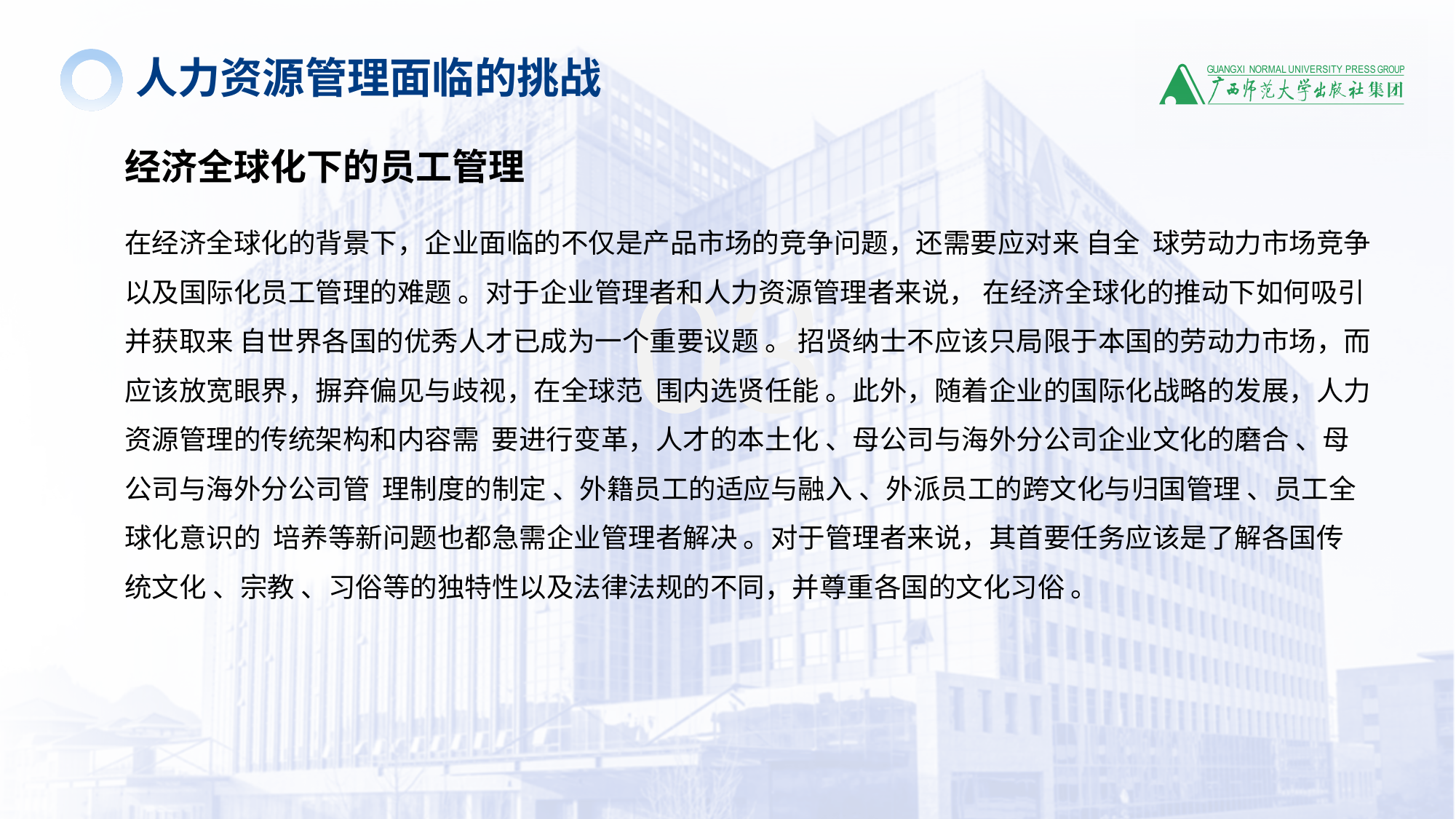

人力资源管理面临的挑战

经济全球化下的员工管理
03
在经济全球化的背景下，企业面临的不仅是产品市场的竞争问题，还需要应对来 自全  球劳动力市场竞争以及国际化员工管理的难题 。对于企业管理者和人力资源管理者来说， 在经济全球化的推动下如何吸引并获取来 自世界各国的优秀人才已成为一个重要议题 。 招贤纳士不应该只局限于本国的劳动力市场，而应该放宽眼界，摒弃偏见与歧视，在全球范  围内选贤任能 。此外，随着企业的国际化战略的发展，人力资源管理的传统架构和内容需  要进行变革，人才的本土化 、母公司与海外分公司企业文化的磨合 、母公司与海外分公司管  理制度的制定 、外籍员工的适应与融入 、外派员工的跨文化与归国管理 、员工全球化意识的  培养等新问题也都急需企业管理者解决 。对于管理者来说，其首要任务应该是了解各国传  统文化 、宗教 、习俗等的独特性以及法律法规的不同，并尊重各国的文化习俗 。